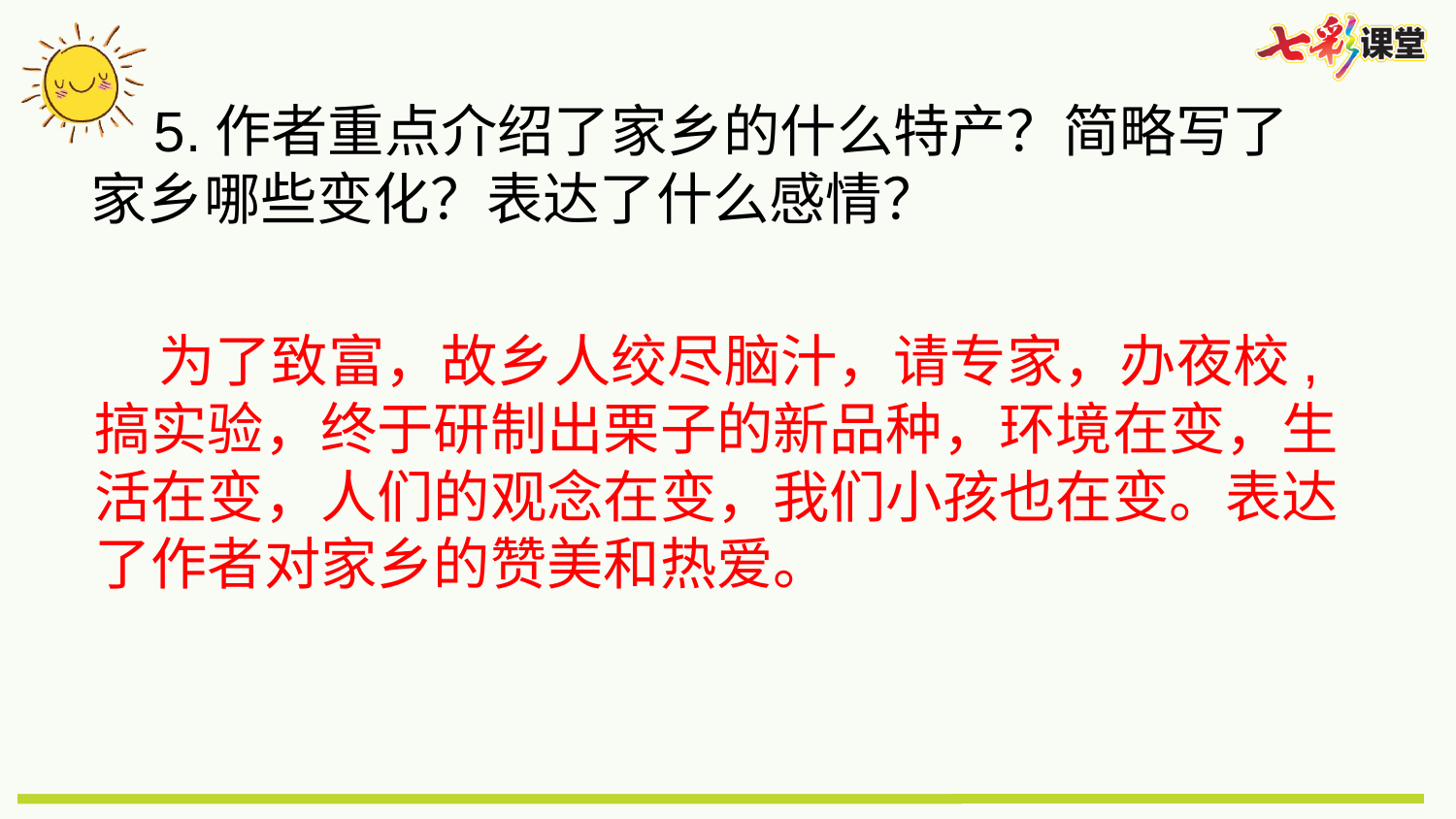

5.作者重点介绍了家乡的什么特产？简略写了家乡哪些变化？表达了什么感情？
    为了致富，故乡人绞尽脑汁，请专家，办夜校,搞实验，终于研制出栗子的新品种，环境在变，生活在变，人们的观念在变，我们小孩也在变。表达了作者对家乡的赞美和热爱。